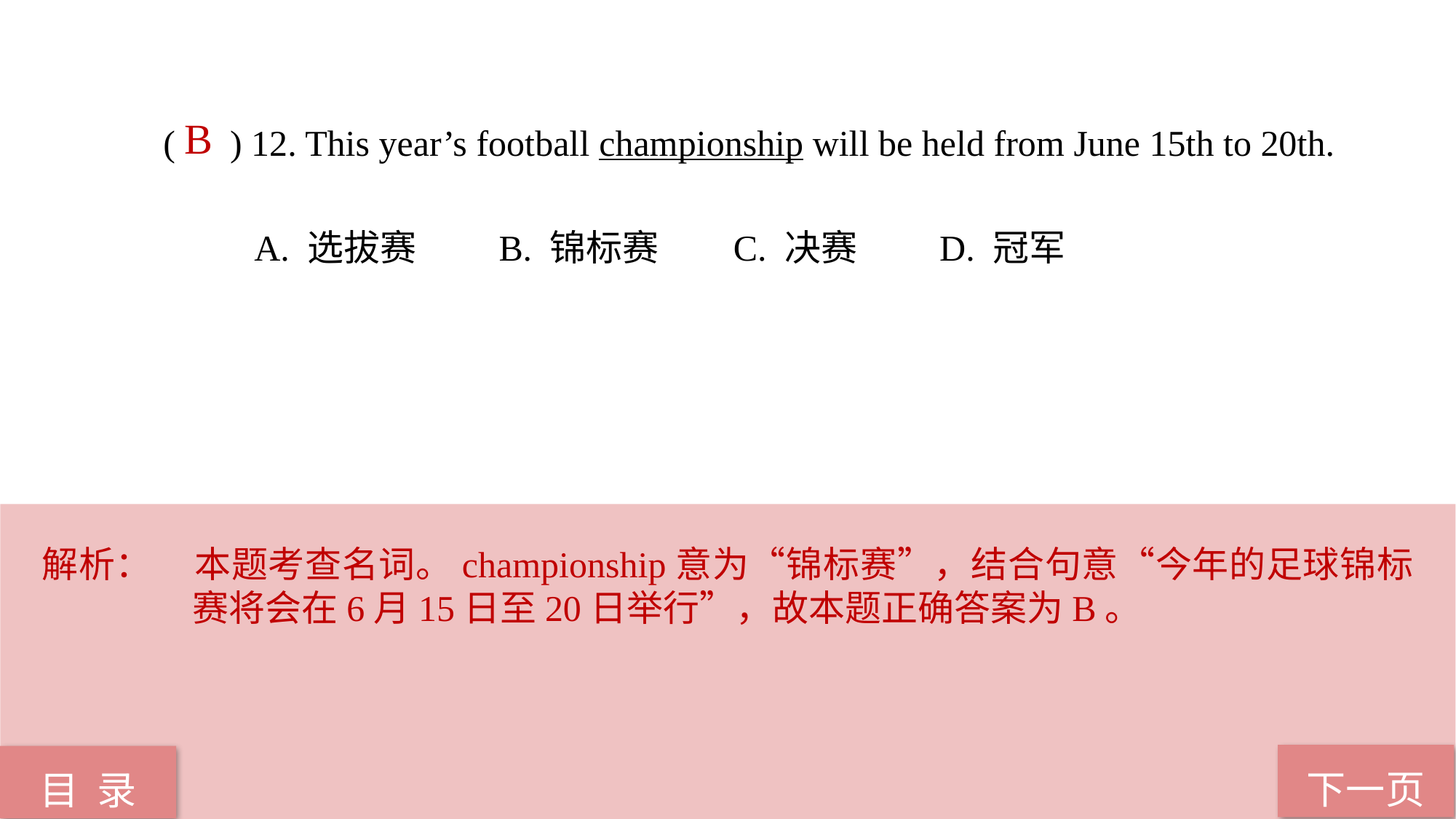

B
(      ) 12. This year’s football championship will be held from June 15th to 20th.

          A. 选拔赛         B. 锦标赛        C. 决赛         D. 冠军
解析：	本题考查名词。championship意为“锦标赛”，结合句意“今年的足球锦标赛将会在6月15日至20日举行”，故本题正确答案为B。